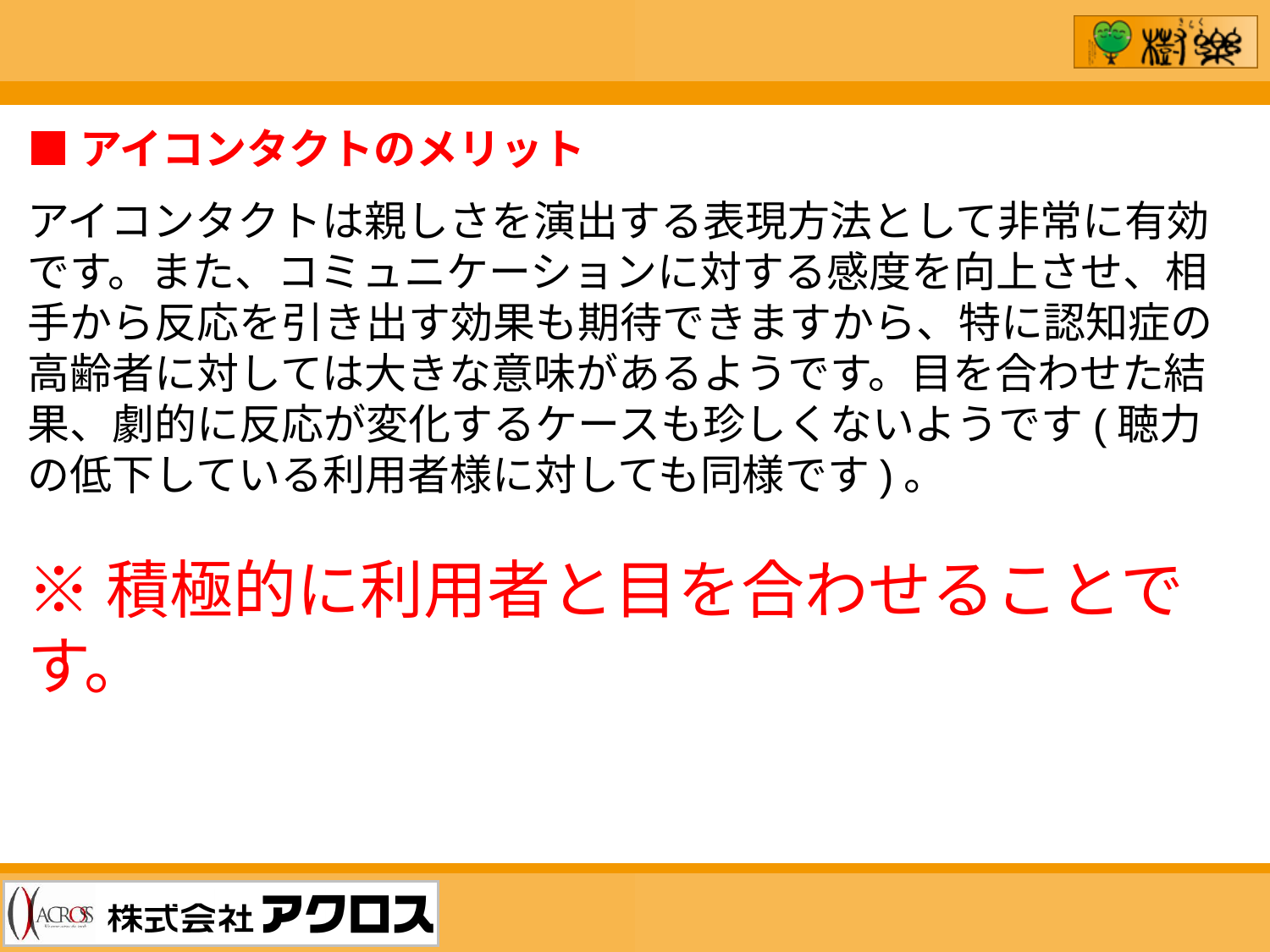

■アイコンタクトのメリット

アイコンタクトは親しさを演出する表現方法として非常に有効です。また、コミュニケーションに対する感度を向上させ、相手から反応を引き出す効果も期待できますから、特に認知症の高齢者に対しては大きな意味があるようです。目を合わせた結果、劇的に反応が変化するケースも珍しくないようです(聴力の低下している利用者様に対しても同様です)。

※積極的に利用者と目を合わせることです。